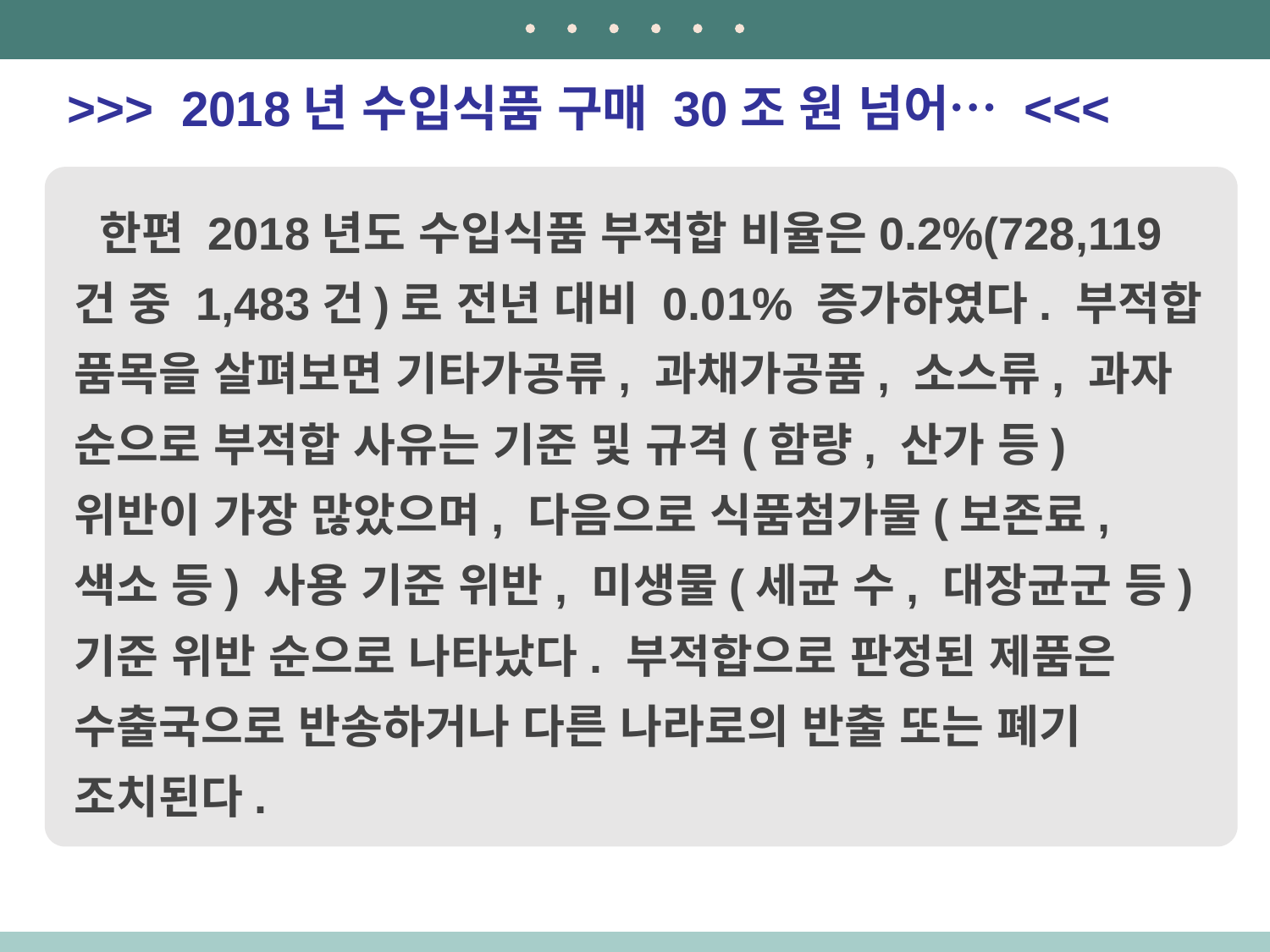

>>>  2018년 수입식품 구매 30조 원 넘어… <<<

한편 2018년도 수입식품 부적합 비율은0.2%(728,119건 중 1,483건)로 전년 대비 0.01% 증가하였다. 부적합 품목을 살펴보면 기타가공류, 과채가공품, 소스류, 과자 순으로 부적합 사유는 기준 및 규격(함량, 산가 등) 위반이 가장 많았으며, 다음으로 식품첨가물(보존료, 색소 등) 사용 기준 위반, 미생물(세균 수, 대장균군 등) 기준 위반 순으로 나타났다. 부적합으로 판정된 제품은 수출국으로 반송하거나 다른 나라로의 반출 또는 폐기 조치된다.